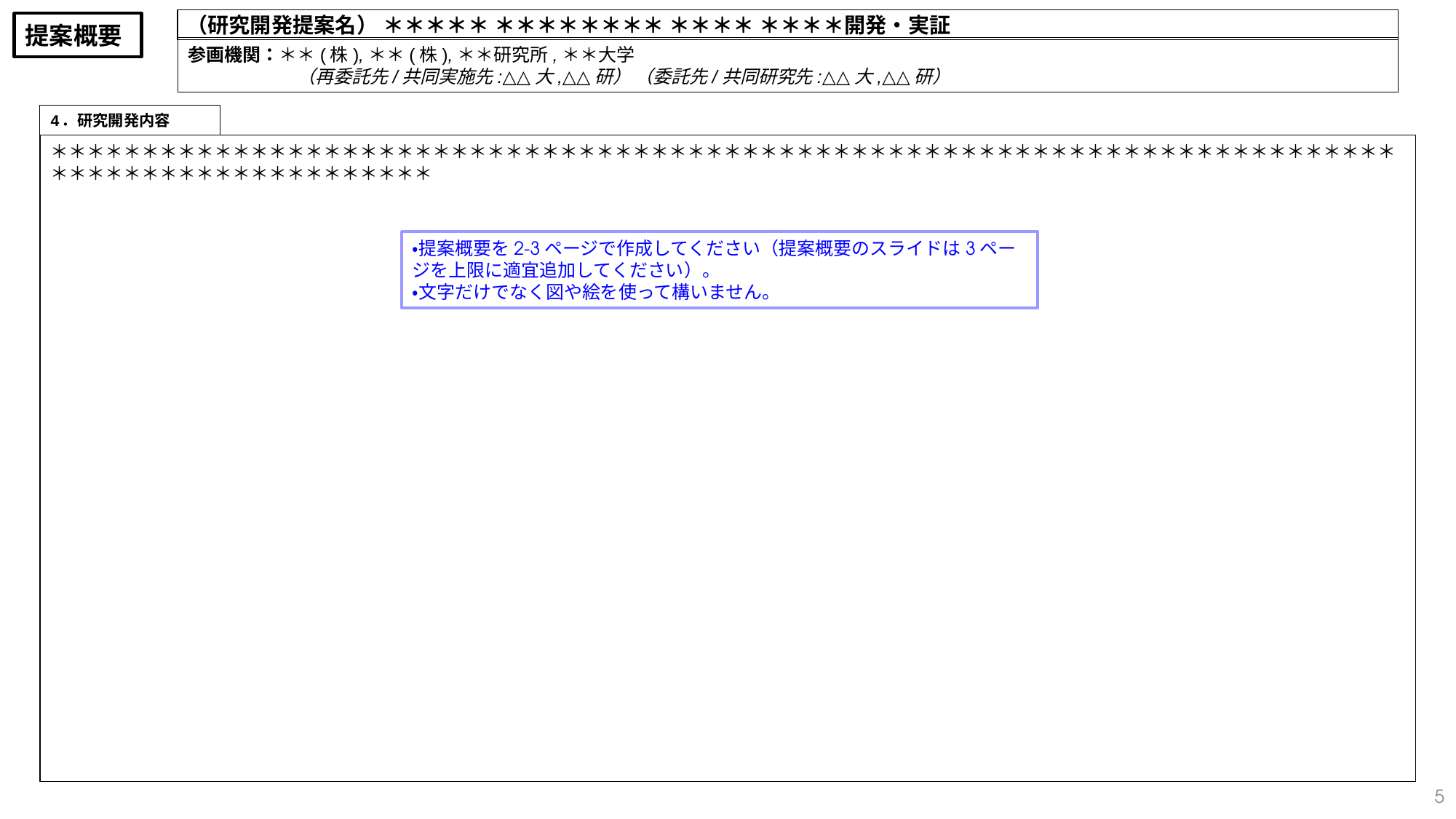

（研究開発提案名） ＊＊＊＊＊ ＊＊＊＊＊＊＊＊ ＊＊＊＊ ＊＊＊＊開発・実証
提案概要
参画機関：＊＊(株),＊＊(株),＊＊研究所,＊＊大学
　　　　　　（再委託先/共同実施先:△△大,△△研） （委託先/共同研究先:△△大,△△研）
4．研究開発内容
＊＊＊＊＊＊＊＊＊＊＊＊＊＊＊＊＊＊＊＊＊＊＊＊＊＊＊＊＊＊＊＊＊＊＊＊＊＊＊＊＊＊＊＊＊＊＊＊＊＊＊＊＊＊＊＊＊＊＊＊＊＊＊＊＊＊＊＊＊＊＊＊＊＊＊＊＊＊＊＊＊＊＊＊＊＊＊＊＊＊＊＊＊＊＊
・提案概要を2-3ページで作成してください（提案概要のスライドは3ページを上限に適宜追加してください）。
・文字だけでなく図や絵を使って構いません。
5